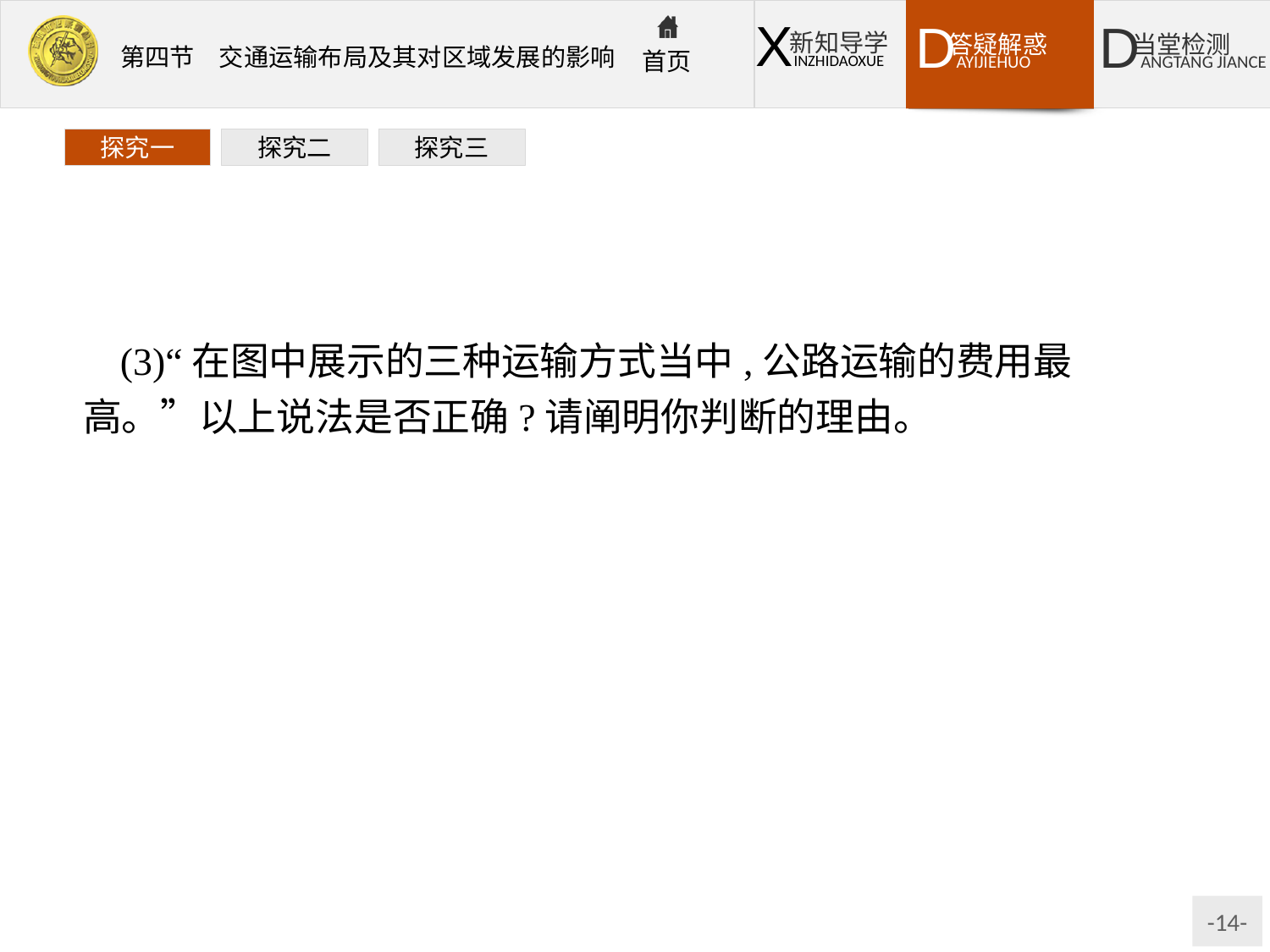

探究一
探究二
探究三
(3)“在图中展示的三种运输方式当中,公路运输的费用最高。”以上说法是否正确?请阐明你判断的理由。
提示这种说法不正确。由图可知,随着距离的变化,各种运输方式的运输成本并不是一成不变的。其中,公路、水路、铁路三者相比,短距离运输,公路运输的运费最低;长距离运输,水路运输的运费最低;铁路运输特别适合中长距离的运输。